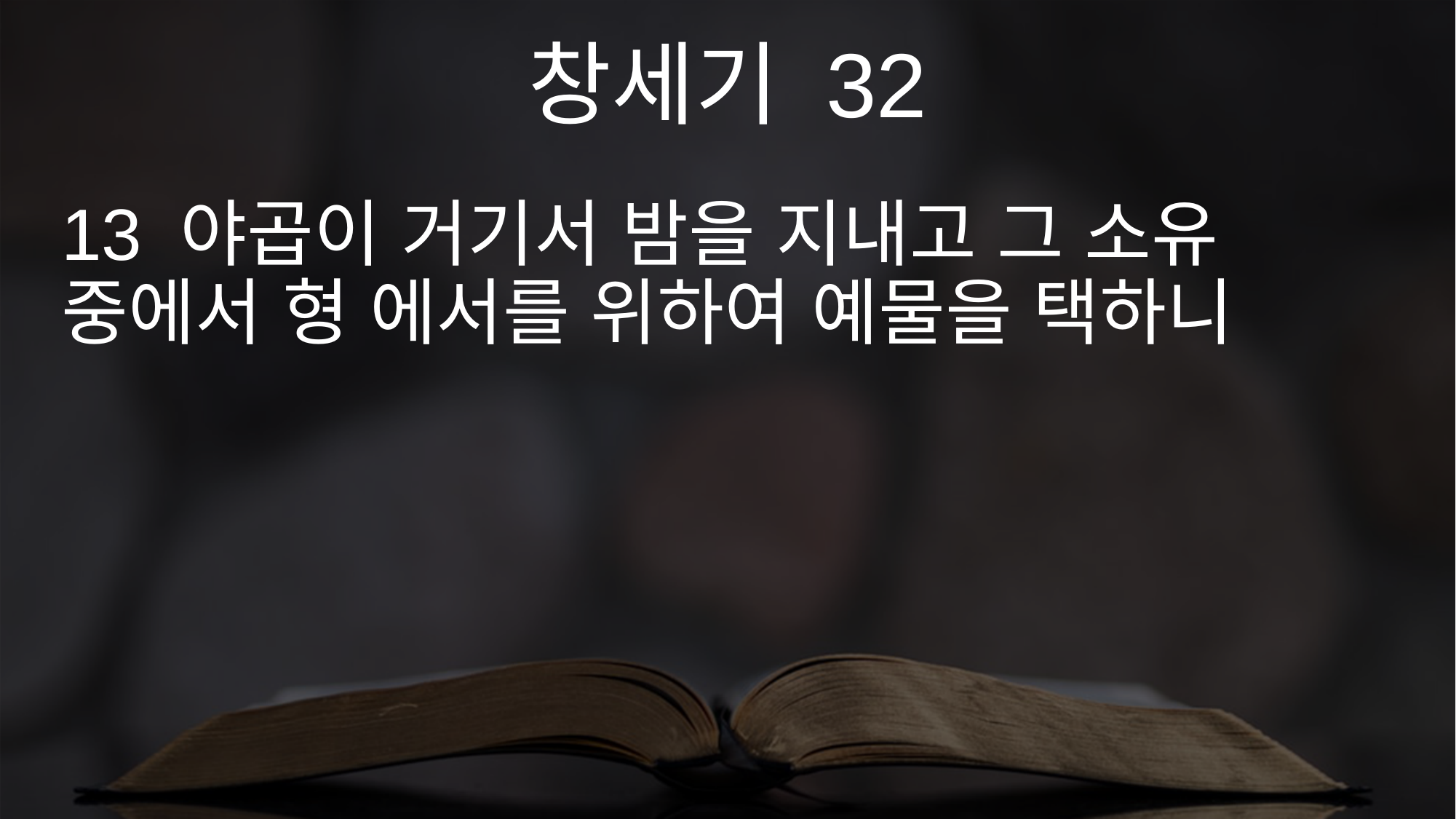

창세기 32
13 야곱이 거기서 밤을 지내고 그 소유 중에서 형 에서를 위하여 예물을 택하니